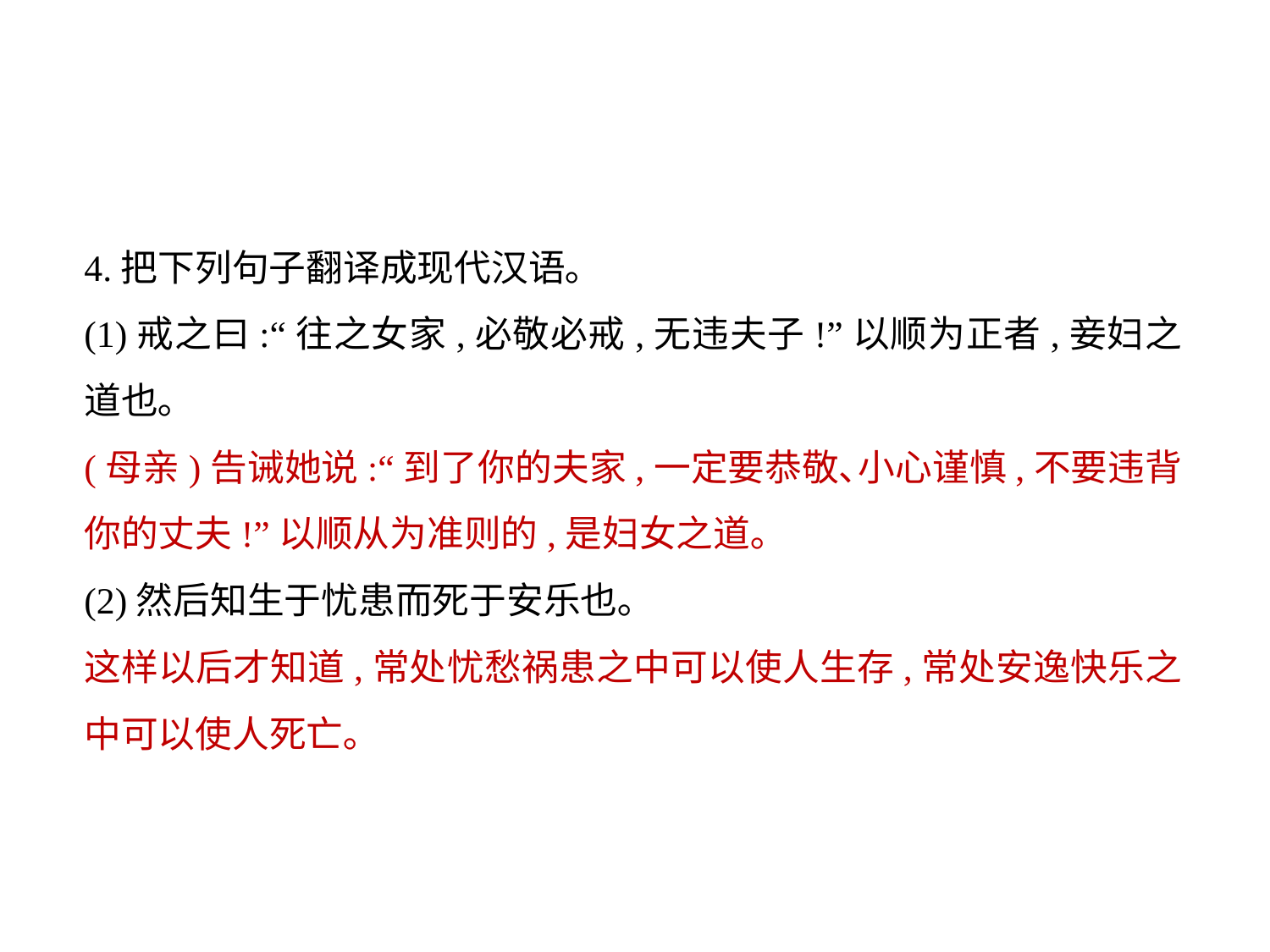

4.把下列句子翻译成现代汉语｡
(1)戒之曰:“往之女家,必敬必戒,无违夫子!”以顺为正者,妾妇之道也｡
(母亲)告诫她说:“到了你的夫家,一定要恭敬､小心谨慎,不要违背你的丈夫!”以顺从为准则的,是妇女之道｡
(2)然后知生于忧患而死于安乐也｡
这样以后才知道,常处忧愁祸患之中可以使人生存,常处安逸快乐之中可以使人死亡｡